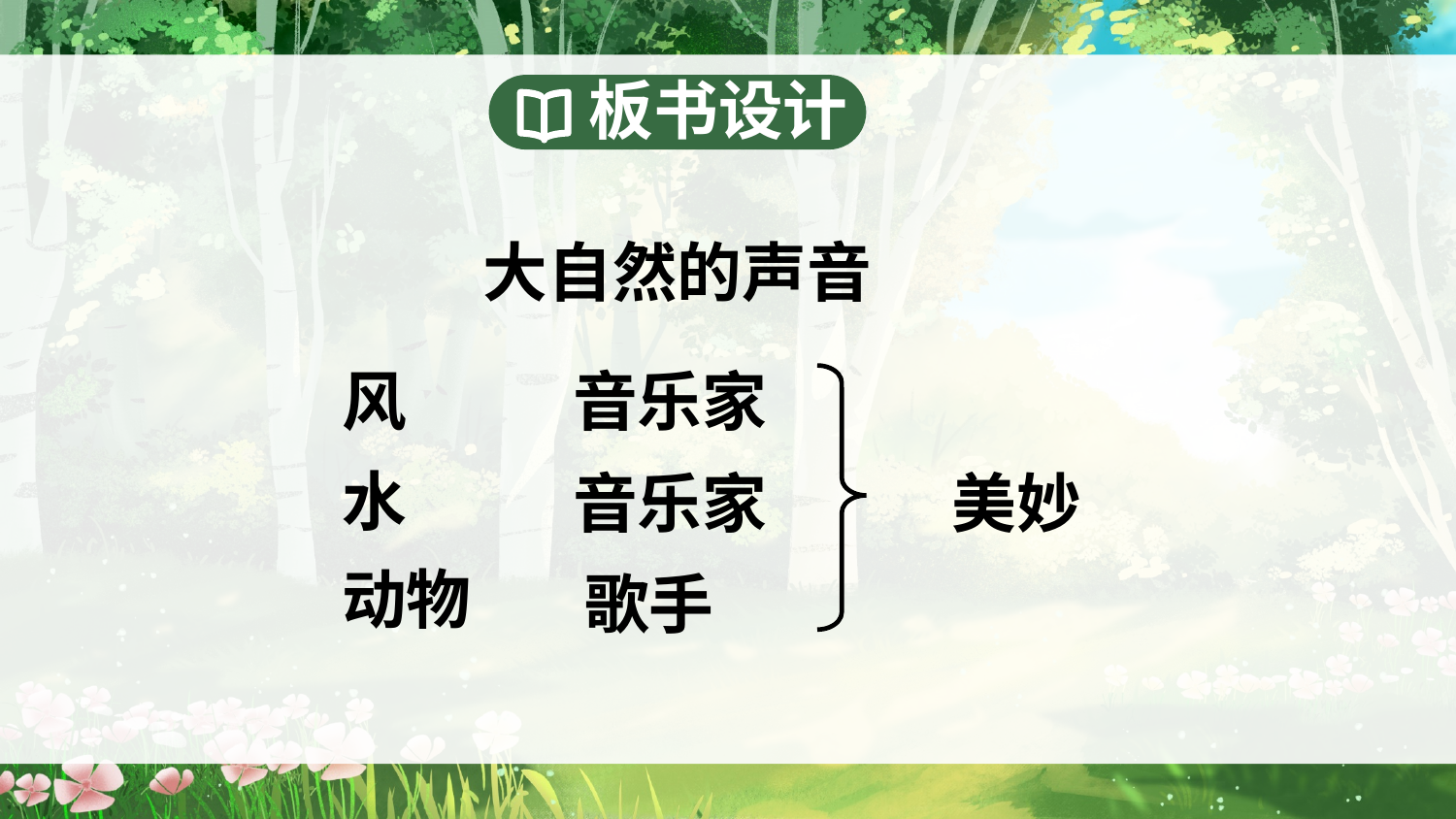

板书设计

大自然的声音
风
音乐家

水
音乐家
美妙
动物
歌手